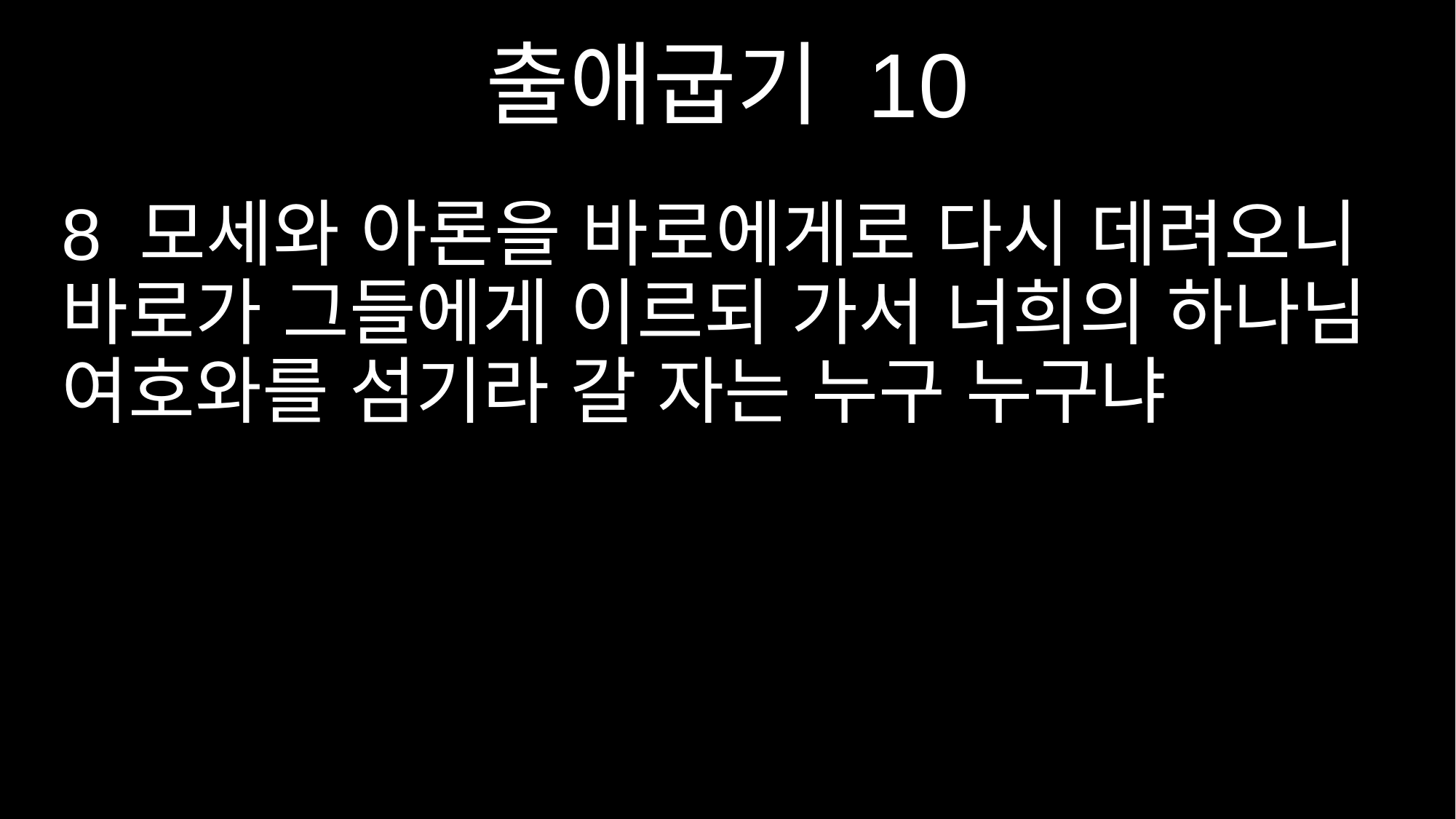

출애굽기 10
8 모세와 아론을 바로에게로 다시 데려오니 바로가 그들에게 이르되 가서 너희의 하나님 여호와를 섬기라 갈 자는 누구 누구냐